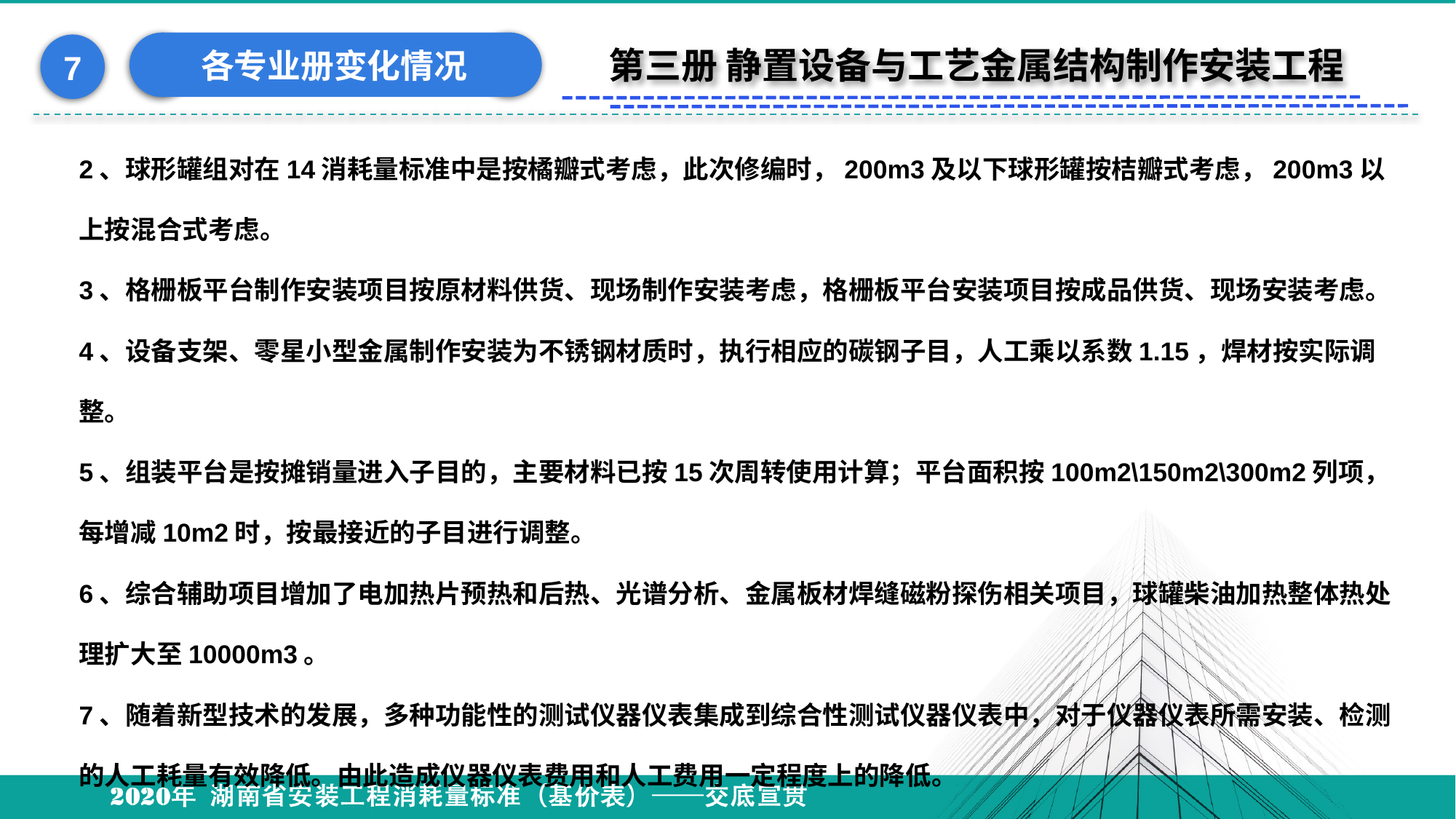

各专业册变化情况

7
第三册 静置设备与工艺金属结构制作安装工程
2、球形罐组对在14消耗量标准中是按橘瓣式考虑，此次修编时，200m3及以下球形罐按桔瓣式考虑，200m3以上按混合式考虑。
3、格栅板平台制作安装项目按原材料供货、现场制作安装考虑，格栅板平台安装项目按成品供货、现场安装考虑。
4、设备支架、零星小型金属制作安装为不锈钢材质时，执行相应的碳钢子目，人工乘以系数1.15，焊材按实际调整。
5、组装平台是按摊销量进入子目的，主要材料已按15次周转使用计算；平台面积按100m2\150m2\300m2列项，每增减10m2时，按最接近的子目进行调整。
6、综合辅助项目增加了电加热片预热和后热、光谱分析、金属板材焊缝磁粉探伤相关项目，球罐柴油加热整体热处理扩大至10000m3。
7、随着新型技术的发展，多种功能性的测试仪器仪表集成到综合性测试仪器仪表中，对于仪器仪表所需安装、检测的人工耗量有效降低。由此造成仪器仪表费用和人工费用一定程度上的降低。